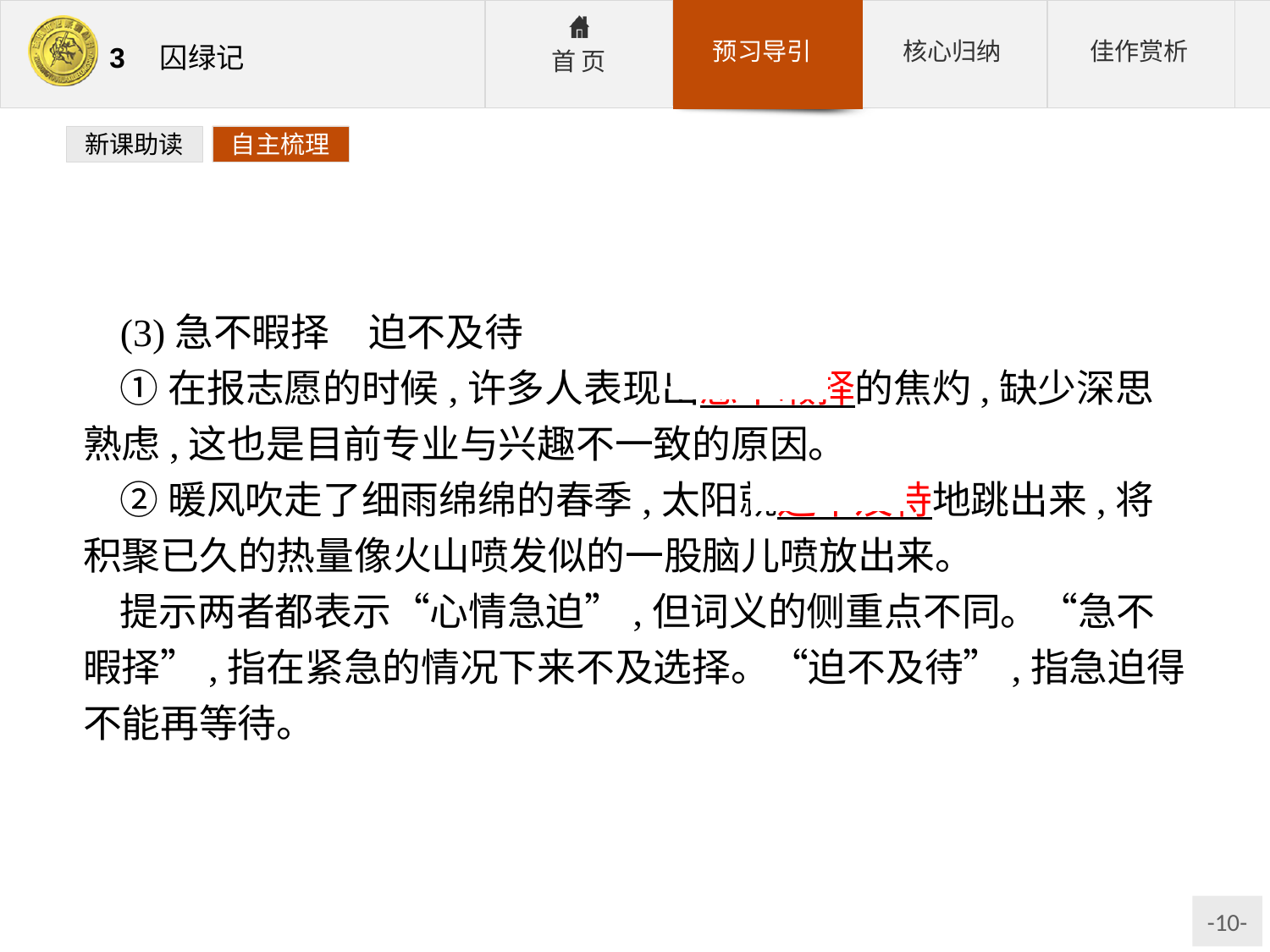

新课助读
自主梳理
(3)急不暇择　迫不及待
①在报志愿的时候,许多人表现出急不暇择的焦灼,缺少深思熟虑,这也是目前专业与兴趣不一致的原因。
②暖风吹走了细雨绵绵的春季,太阳就迫不及待地跳出来,将积聚已久的热量像火山喷发似的一股脑儿喷放出来。
提示两者都表示“心情急迫”,但词义的侧重点不同。“急不暇择”,指在紧急的情况下来不及选择。“迫不及待”,指急迫得不能再等待。